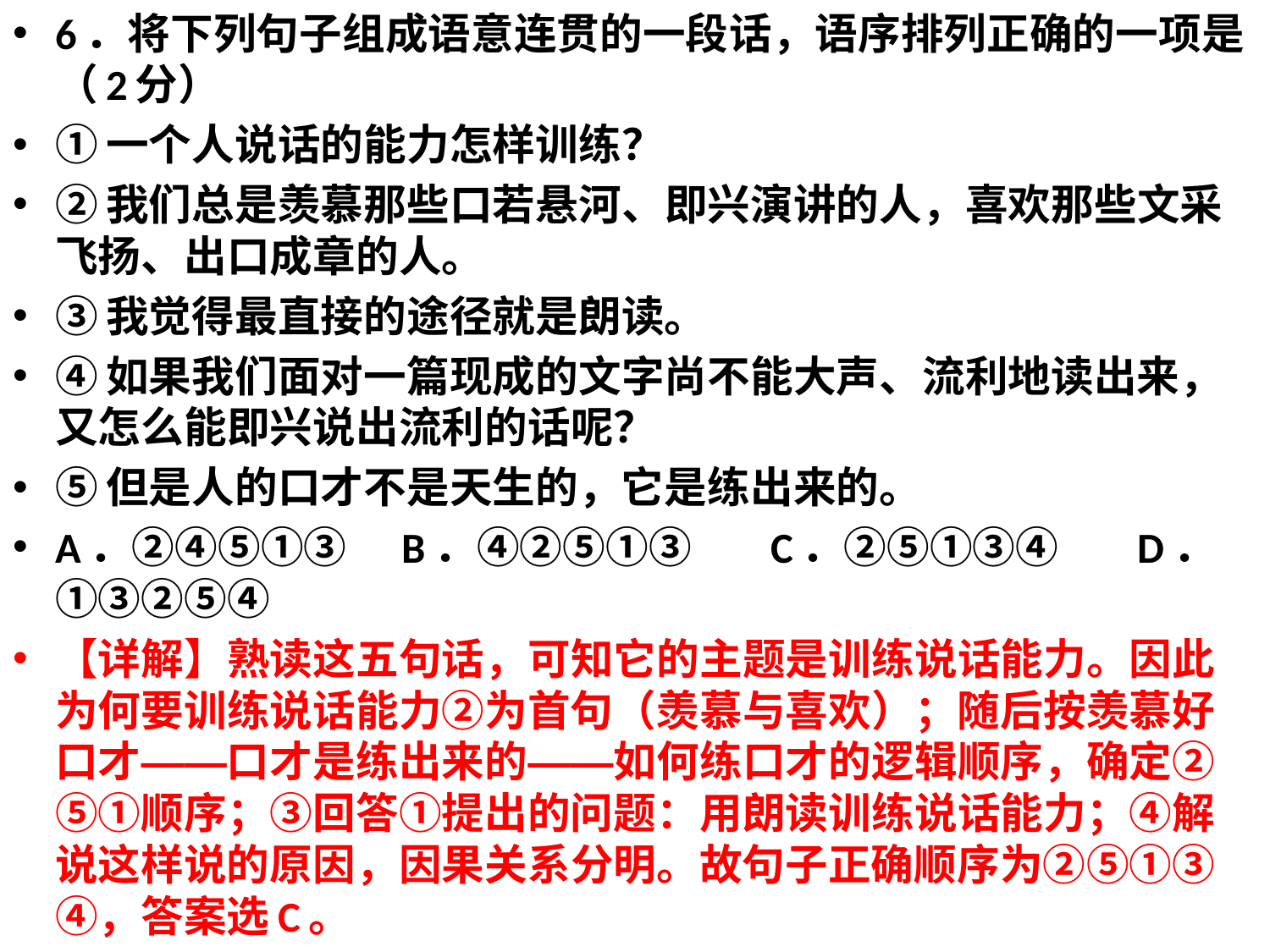

6．将下列句子组成语意连贯的一段话，语序排列正确的一项是（2分）
①一个人说话的能力怎样训练？
②我们总是羡慕那些口若悬河、即兴演讲的人，喜欢那些文采飞扬、出口成章的人。
③我觉得最直接的途径就是朗读。
④如果我们面对一篇现成的文字尚不能大声、流利地读出来，又怎么能即兴说出流利的话呢？
⑤但是人的口才不是天生的，它是练出来的。
A．②④⑤①③    B．④②⑤①③      C．②⑤①③④      D．①③②⑤④
【详解】熟读这五句话，可知它的主题是训练说话能力。因此为何要训练说话能力②为首句（羡慕与喜欢）；随后按羡慕好口才——口才是练出来的——如何练口才的逻辑顺序，确定②⑤①顺序；③回答①提出的问题：用朗读训练说话能力；④解说这样说的原因，因果关系分明。故句子正确顺序为②⑤①③④，答案选C。

#